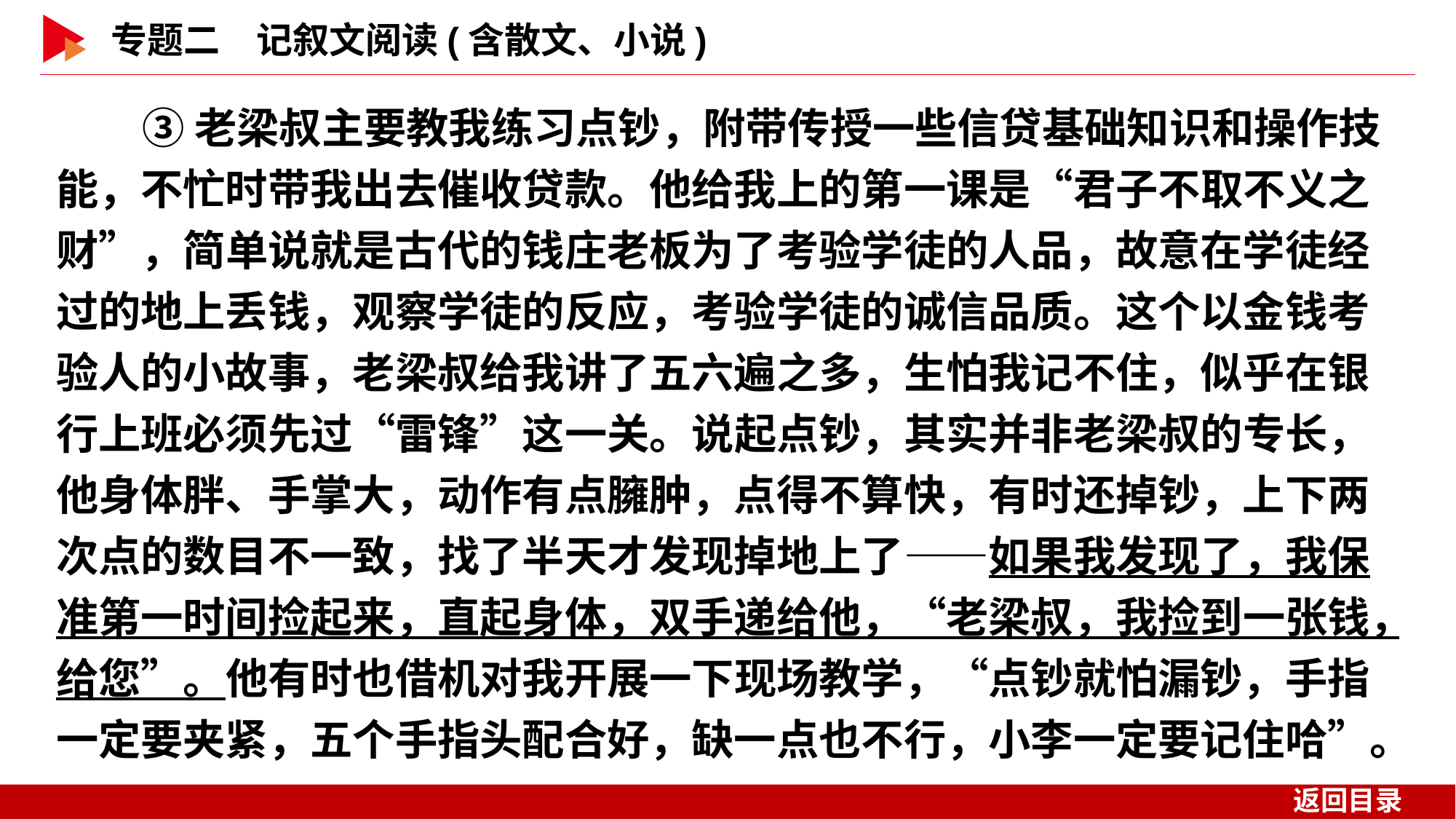

③老梁叔主要教我练习点钞，附带传授一些信贷基础知识和操作技能，不忙时带我出去催收贷款。他给我上的第一课是“君子不取不义之财”，简单说就是古代的钱庄老板为了考验学徒的人品，故意在学徒经过的地上丢钱，观察学徒的反应，考验学徒的诚信品质。这个以金钱考验人的小故事，老梁叔给我讲了五六遍之多，生怕我记不住，似乎在银行上班必须先过“雷锋”这一关。说起点钞，其实并非老梁叔的专长，他身体胖、手掌大，动作有点臃肿，点得不算快，有时还掉钞，上下两次点的数目不一致，找了半天才发现掉地上了——如果我发现了，我保准第一时间捡起来，直起身体，双手递给他，“老梁叔，我捡到一张钱，给您”。他有时也借机对我开展一下现场教学，“点钞就怕漏钞，手指一定要夹紧，五个手指头配合好，缺一点也不行，小李一定要记住哈”。